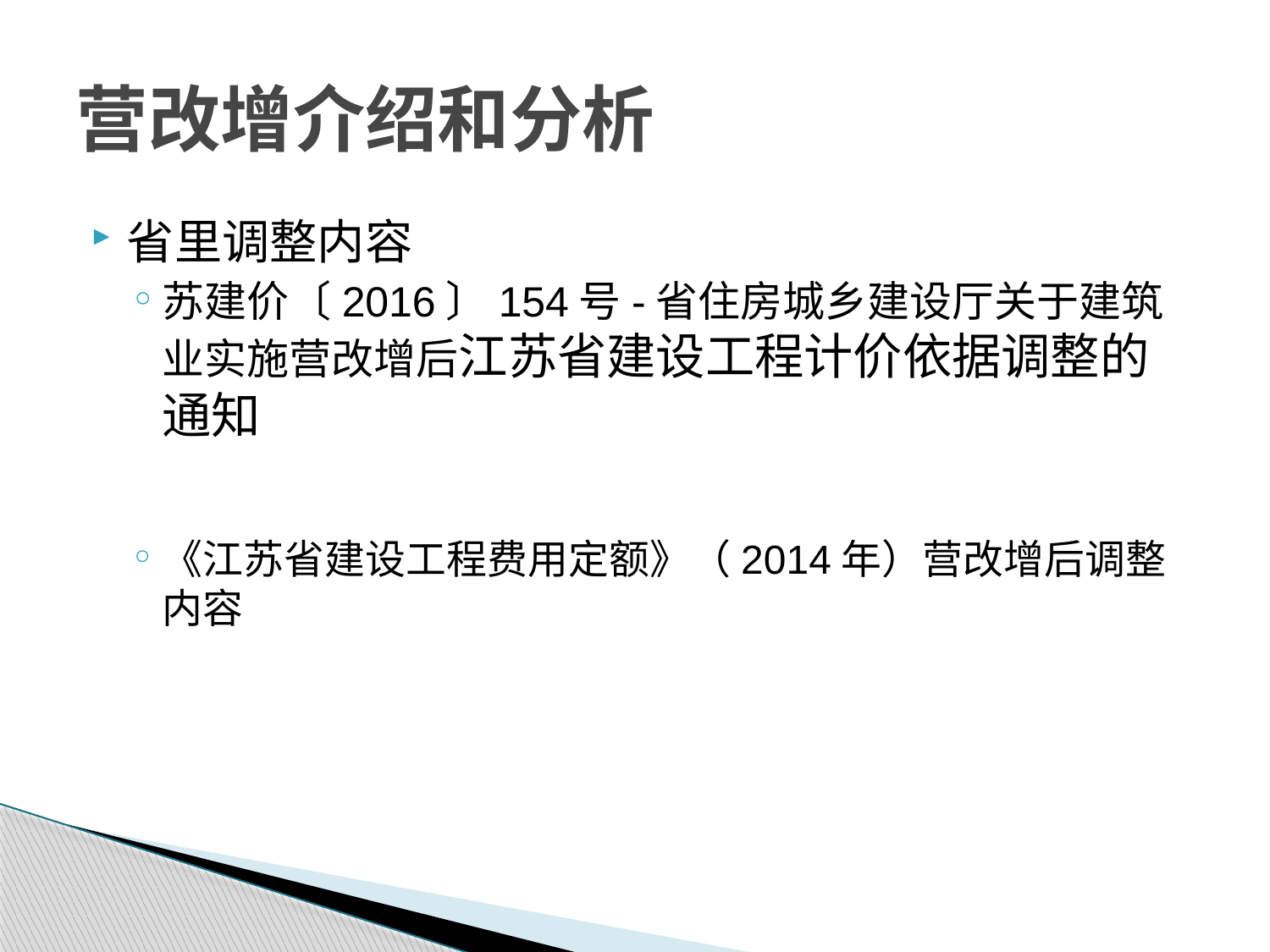

# 营改增介绍和分析
省里调整内容
苏建价〔2016〕154号-省住房城乡建设厅关于建筑业实施营改增后江苏省建设工程计价依据调整的通知

《江苏省建设工程费用定额》（2014年）营改增后调整内容